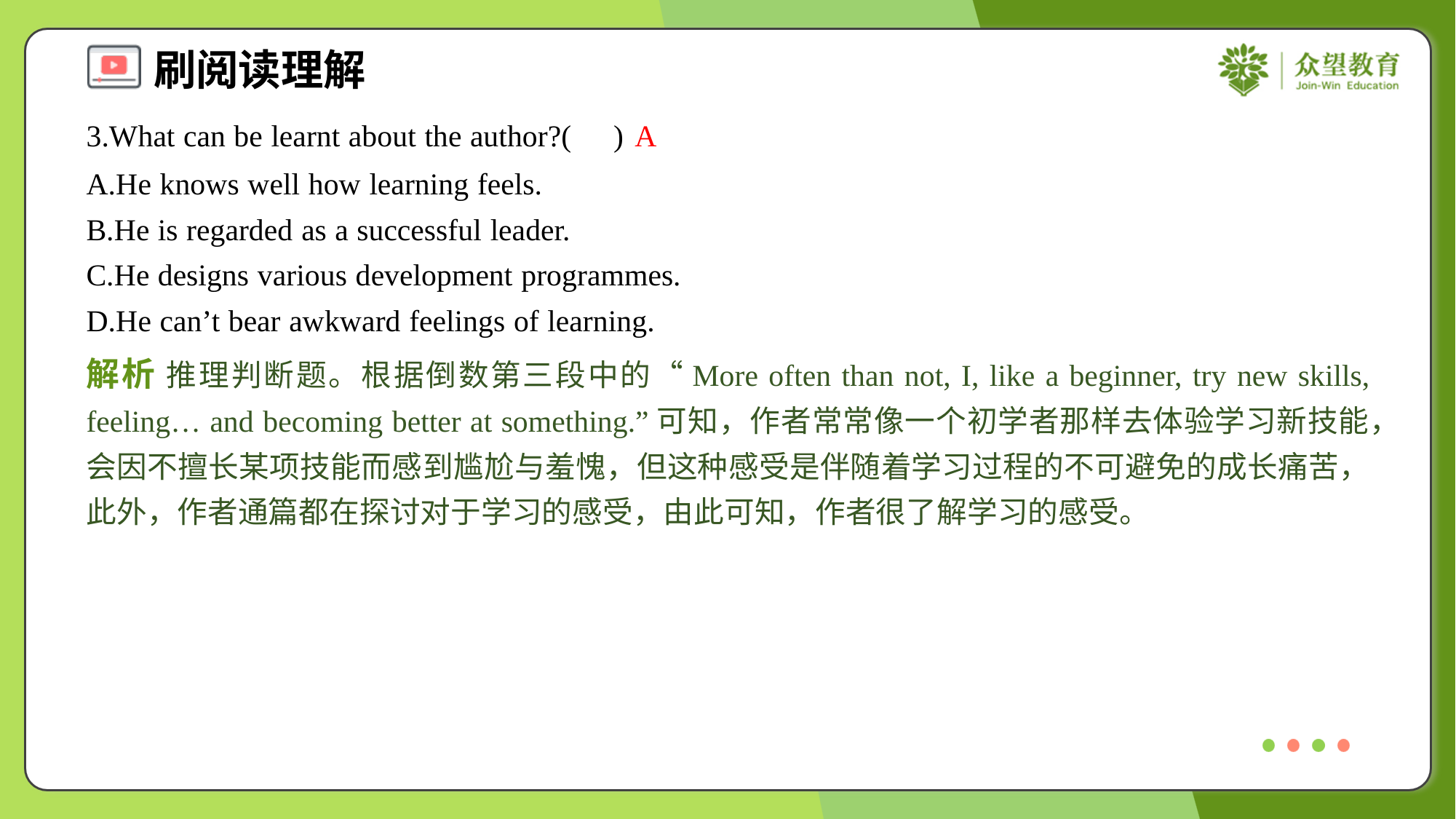

3.What can be learnt about the author?(     )
A
A.He knows well how learning feels.
B.He is regarded as a successful leader.
C.He designs various development programmes.
D.He can’t bear awkward feelings of learning.
解析 推理判断题。根据倒数第三段中的“More often than not, I, like a beginner, try new skills, feeling… and becoming better at something.”可知，作者常常像一个初学者那样去体验学习新技能，会因不擅长某项技能而感到尴尬与羞愧，但这种感受是伴随着学习过程的不可避免的成长痛苦，此外，作者通篇都在探讨对于学习的感受，由此可知，作者很了解学习的感受。